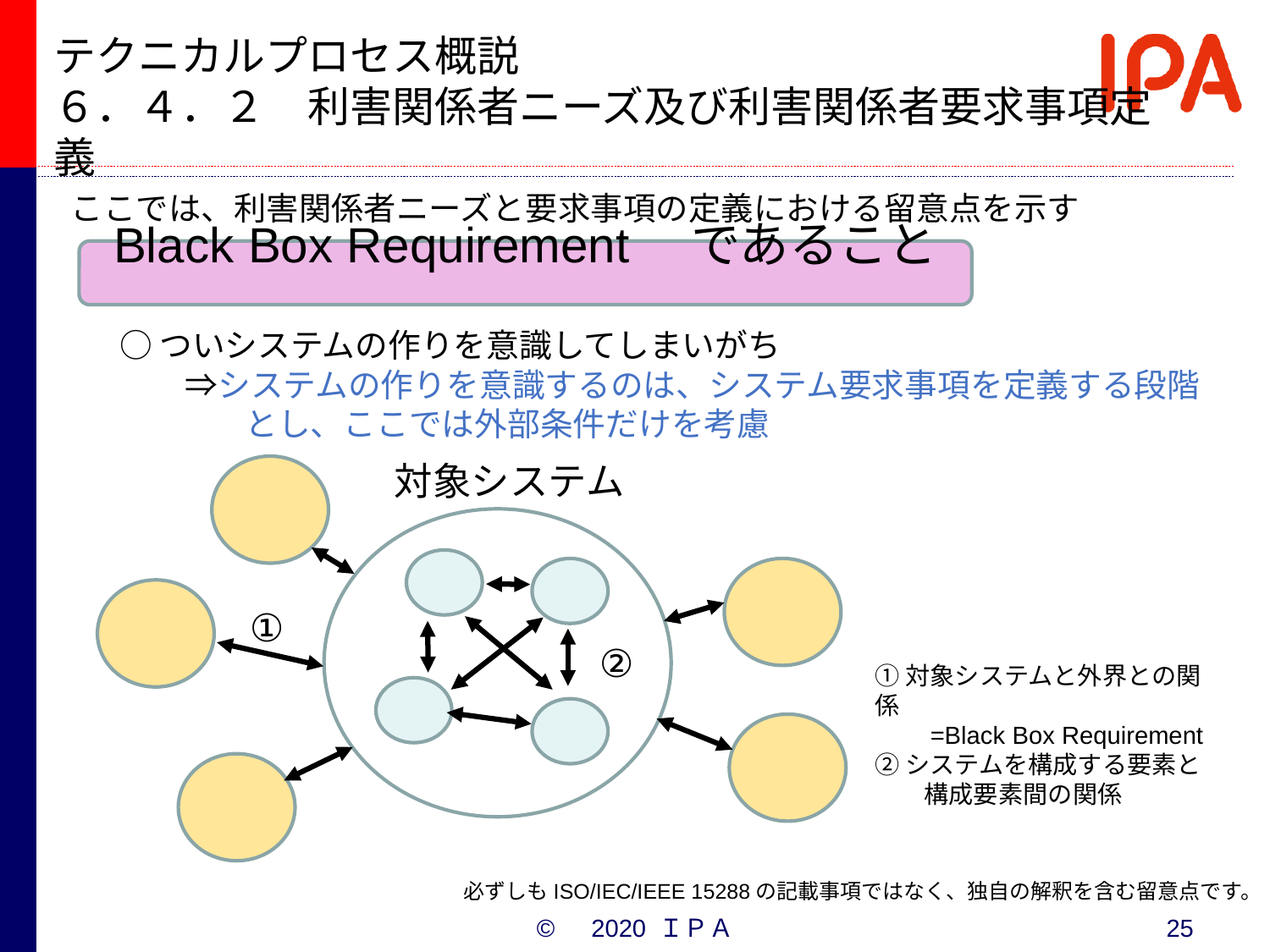

# テクニカルプロセス概説 ６．４．２　利害関係者ニーズ及び利害関係者要求事項定義
ここでは、利害関係者ニーズと要求事項の定義における留意点を示す
Black Box Requirement　であること
○ついシステムの作りを意識してしまいがち
　　⇒システムの作りを意識するのは、システム要求事項を定義する段階
   	 とし、ここでは外部条件だけを考慮

対象システム

①
②
①対象システムと外界との関係
　　=Black Box Requirement
②システムを構成する要素と
　　構成要素間の関係

必ずしもISO/IEC/IEEE 15288の記載事項ではなく、独自の解釈を含む留意点です。
©　2020 ＩＰＡ
25